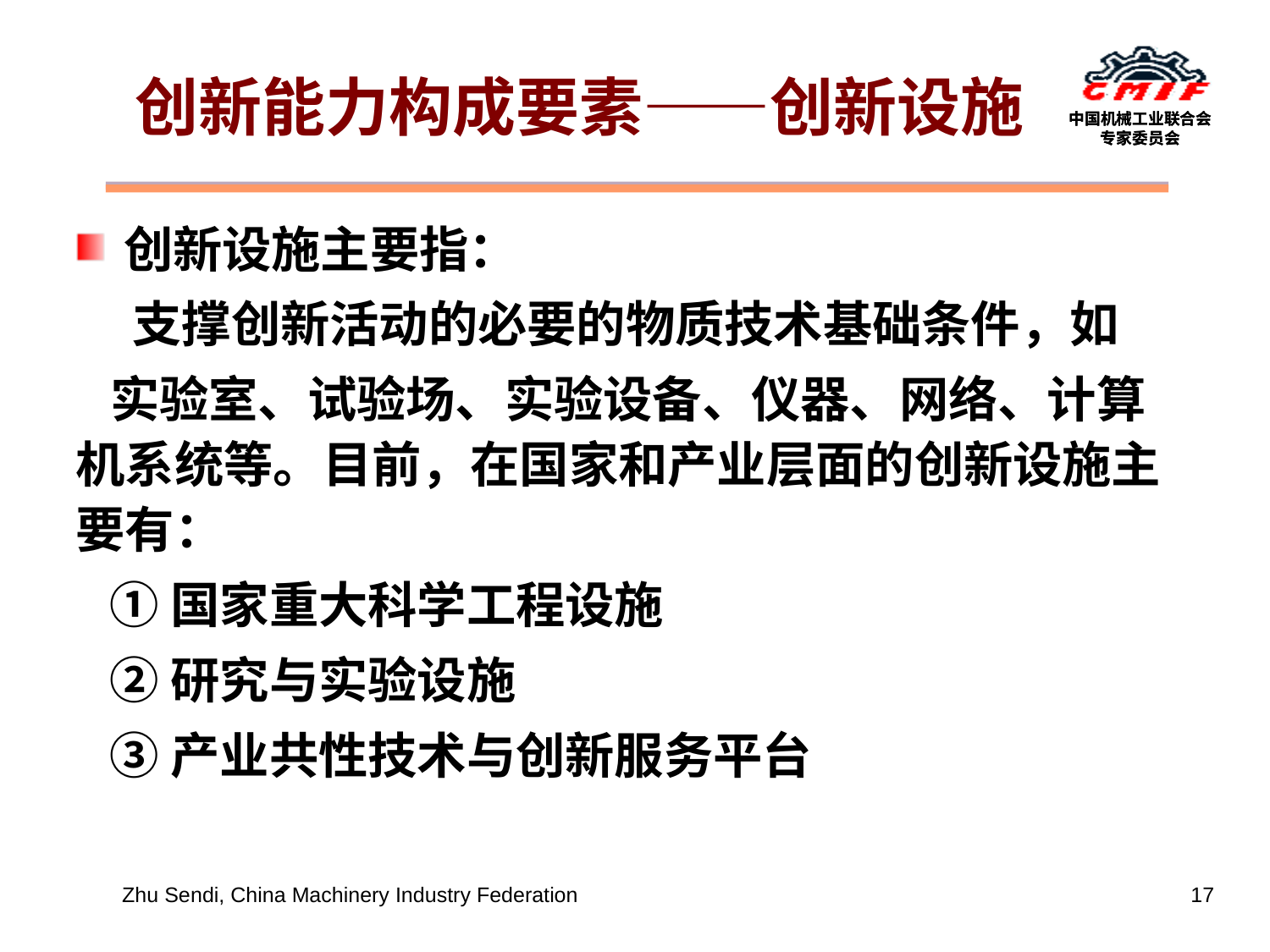

创新能力构成要素——创新设施
创新设施主要指：
    支撑创新活动的必要的物质技术基础条件，如
  实验室、试验场、实验设备、仪器、网络、计算机系统等。目前，在国家和产业层面的创新设施主要有：
   ①国家重大科学工程设施
   ②研究与实验设施
   ③产业共性技术与创新服务平台

Zhu Sendi, China Machinery Industry Federation

17